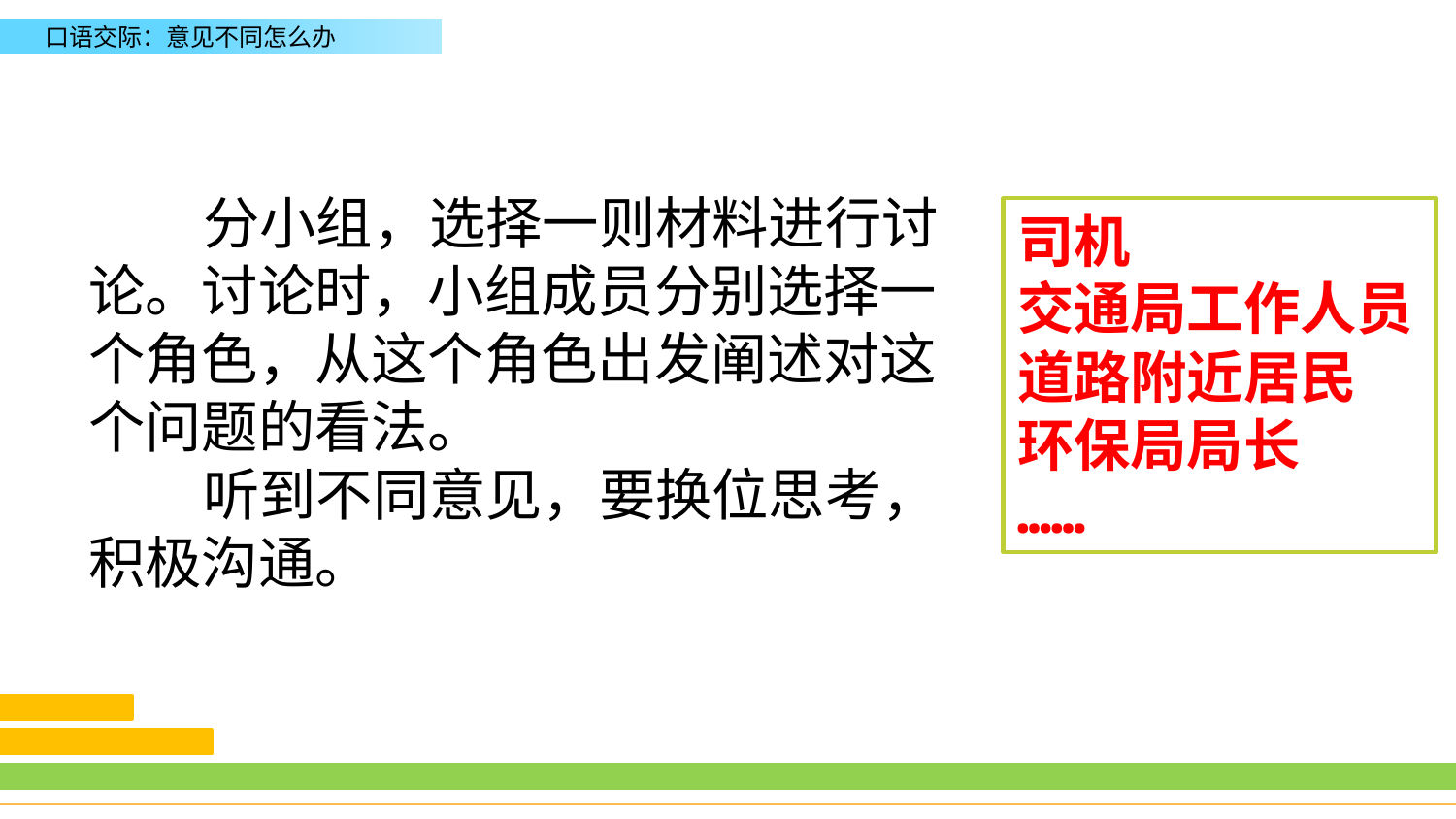

分小组，选择一则材料进行讨论。讨论时，小组成员分别选择一个角色，从这个角色出发阐述对这个问题的看法。
        听到不同意见，要换位思考，积极沟通。
司机
交通局工作人员
道路附近居民
环保局局长
……